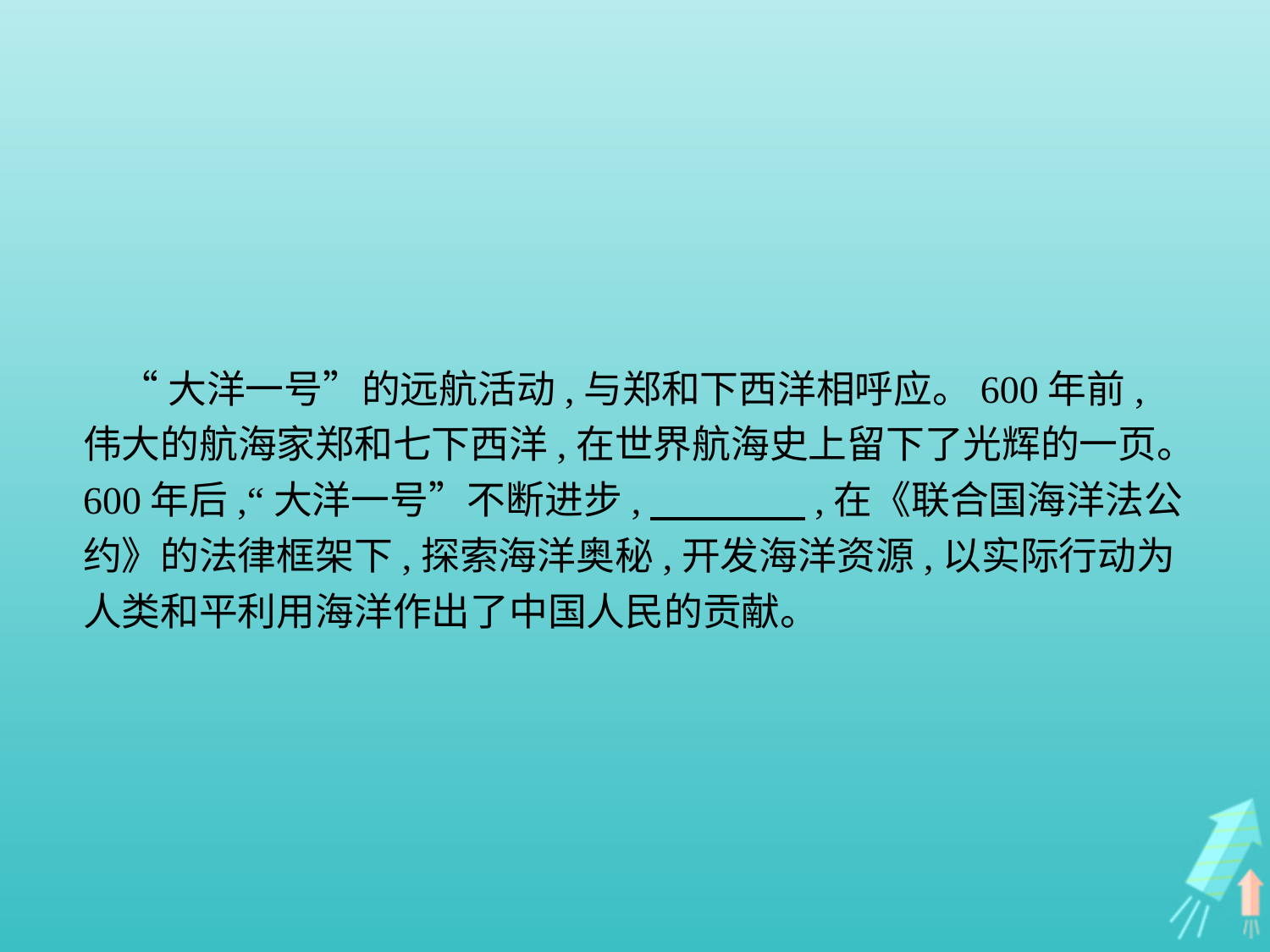

“大洋一号”的远航活动,与郑和下西洋相呼应。600年前,伟大的航海家郑和七下西洋,在世界航海史上留下了光辉的一页。600年后,“大洋一号”不断进步,　　　　,在《联合国海洋法公约》的法律框架下,探索海洋奥秘,开发海洋资源,以实际行动为人类和平利用海洋作出了中国人民的贡献。